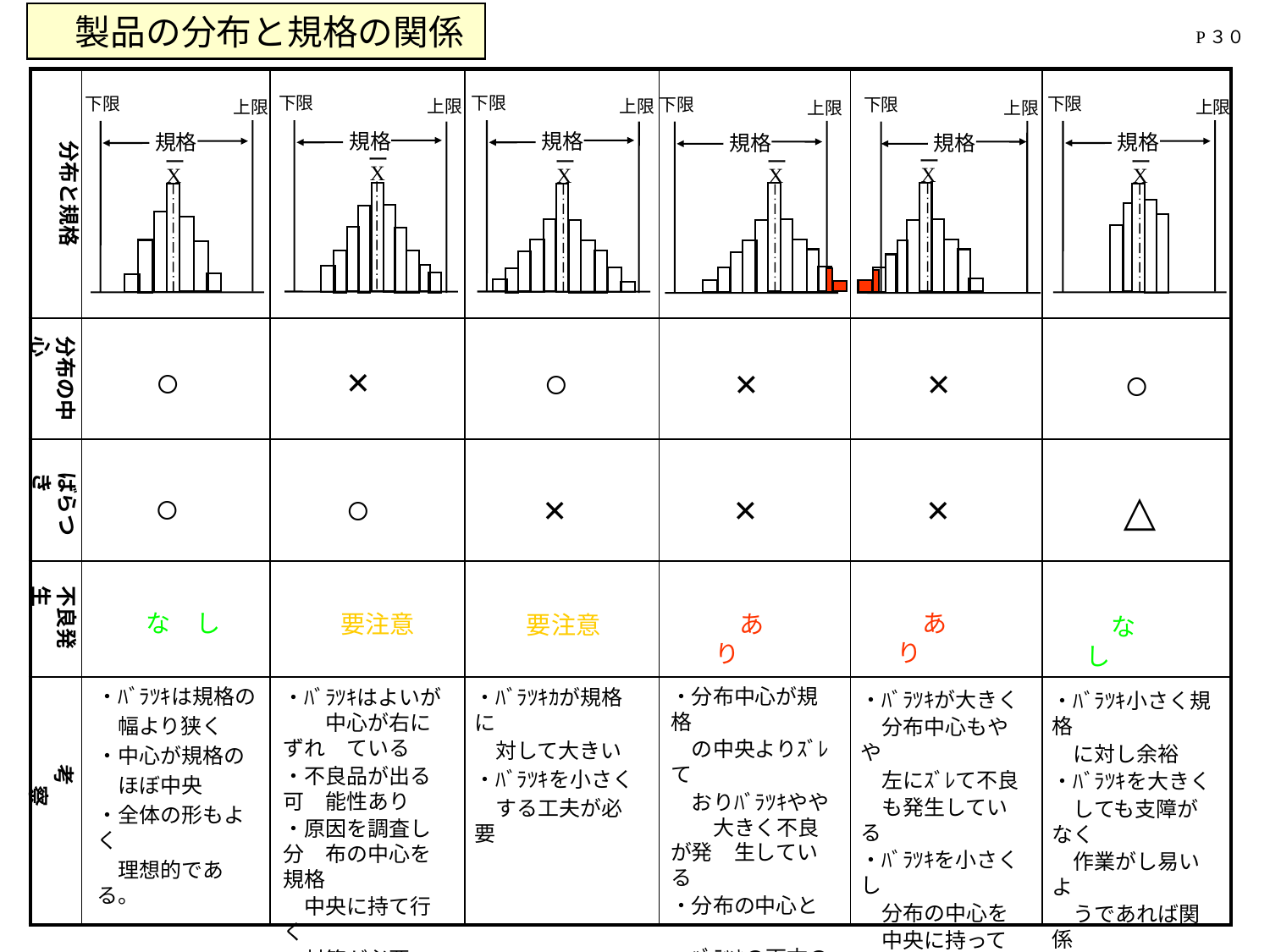

製品の分布と規格の関係
P３０
|  |  |  |  |  |  |  |
| --- | --- | --- | --- | --- | --- | --- |
|  |  |  |  |  |  |  |
|  |  |  |  |  |  |  |
|  |  |  |  |  |  |  |
|  |  |  |  |  |  |  |
下限
上限

規格

下限
上限

規格

下限
上限

規格

下限
上限

規格

下限
上限

規格

下限
上限

規格

分布と規格

ー
X

ー
X

ー
X

ー
X

ー
X

ー
X

分布の中心
○
×
○
×
×
○
ばらつき
○
○
×
×
×
△
不良発生
な　し
　あ　り
要注意
　あ　り
要注意
　な　し
・ﾊﾞﾗﾂｷは規格の
　幅より狭く
・中心が規格の
　ほぼ中央
・全体の形もよく
　理想的である。
・分布中心が規格
　の中央よりｽﾞﾚて
　おりﾊﾞﾗﾂｷやや　　大きく不良が発　生している
・分布の中心と
　ﾊﾞﾗﾂｷの両方の
　対策が必要
・ﾊﾞﾗﾂｷｶが規格に
　対して大きい
・ﾊﾞﾗﾂｷを小さく
　する工夫が必要
・ﾊﾞﾗﾂｷはよいが　　中心が右にずれ　ている
・不良品が出る可　能性あり
・原因を調査し分　布の中心を規格
　中央に持て行く
　対策が必要
・ﾊﾞﾗﾂｷが大きく
　分布中心もやや
　左にｽﾞﾚて不良
　も発生している
・ﾊﾞﾗﾂｷを小さくし
　分布の中心を
　中央に持ってく
　ることを考える
・ﾊﾞﾗﾂｷ小さく規格
　に対し余裕
・ﾊﾞﾗﾂｷを大きく
　しても支障がなく
　作業がし易いよ
　うであれば関係
　部門と検討し能　率を考える

考　　　察